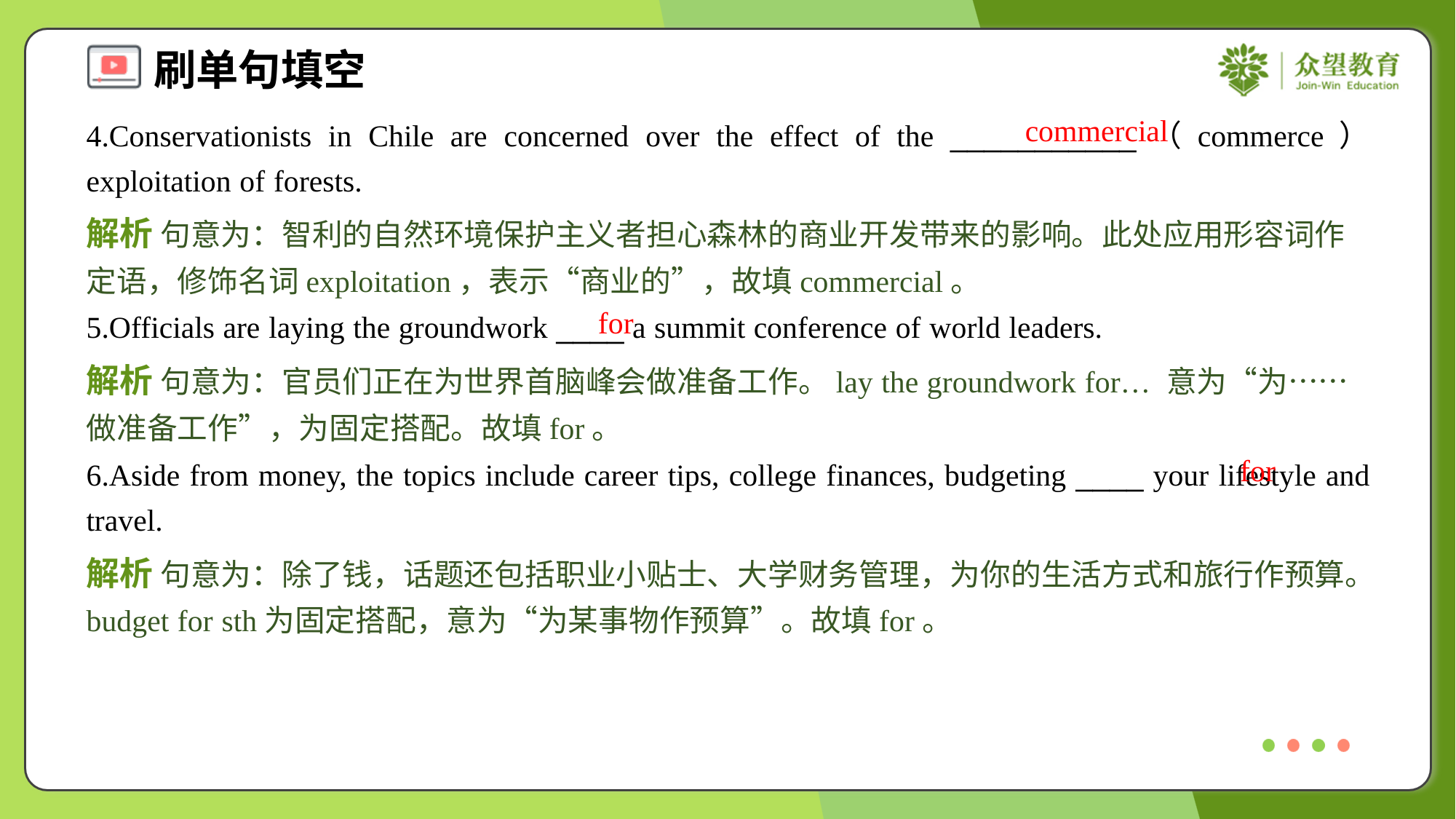

commercial
4.Conservationists in Chile are concerned over the effect of the ___________（commerce） exploitation of forests.
解析 句意为：智利的自然环境保护主义者担心森林的商业开发带来的影响。此处应用形容词作定语，修饰名词exploitation，表示“商业的”，故填commercial。
for
5.Officials are laying the groundwork ____ a summit conference of world leaders.
解析 句意为：官员们正在为世界首脑峰会做准备工作。lay the groundwork for… 意为“为……做准备工作”，为固定搭配。故填for。
for
6.Aside from money, the topics include career tips, college finances, budgeting ____ your lifestyle and travel.
解析 句意为：除了钱，话题还包括职业小贴士、大学财务管理，为你的生活方式和旅行作预算。budget for sth为固定搭配，意为“为某事物作预算”。故填for。